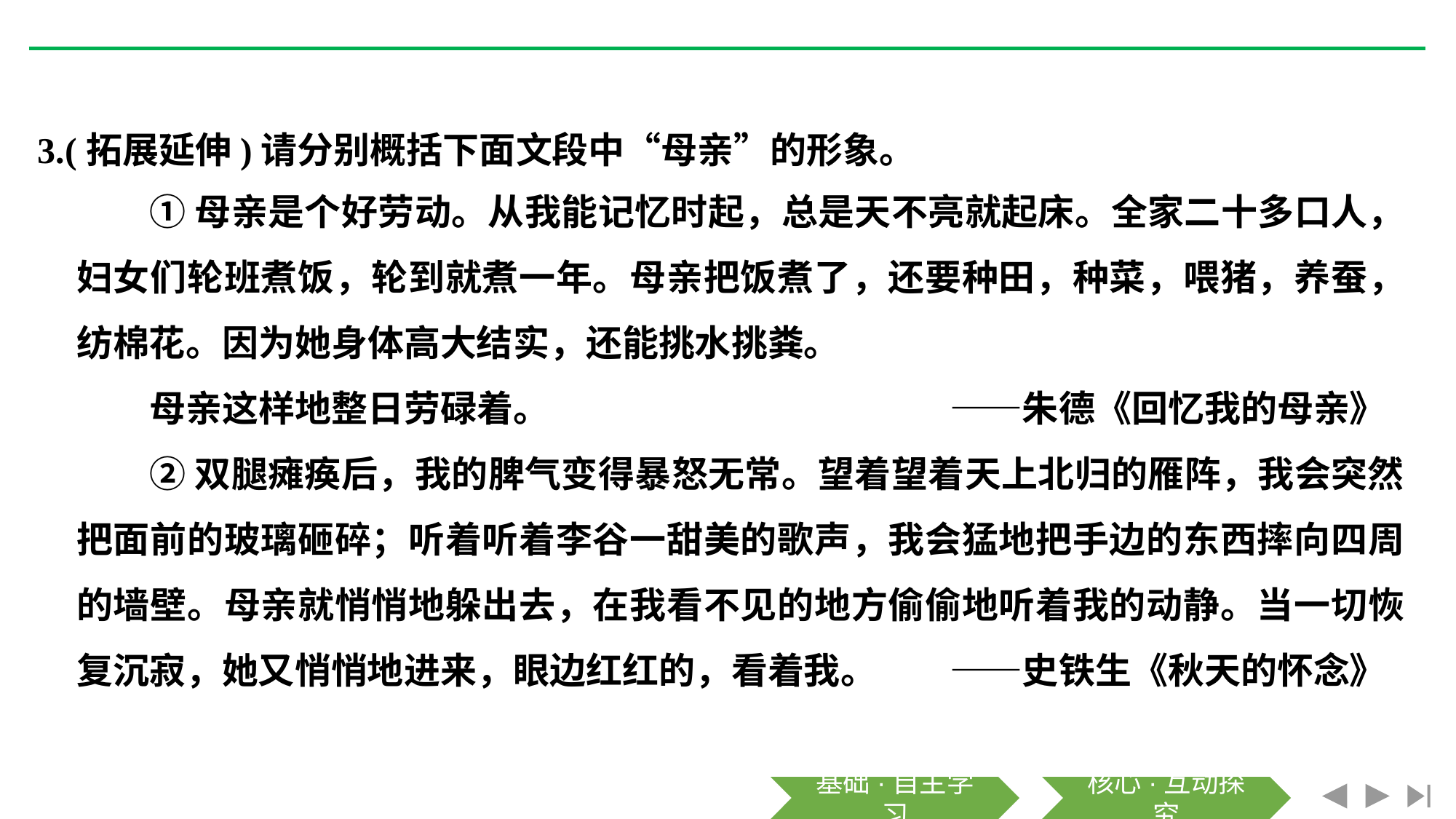

3.(拓展延伸)请分别概括下面文段中“母亲”的形象。
①母亲是个好劳动。从我能记忆时起，总是天不亮就起床。全家二十多口人，妇女们轮班煮饭，轮到就煮一年。母亲把饭煮了，还要种田，种菜，喂猪，养蚕，纺棉花。因为她身体高大结实，还能挑水挑粪。
母亲这样地整日劳碌着。				——朱德《回忆我的母亲》
②双腿瘫痪后，我的脾气变得暴怒无常。望着望着天上北归的雁阵，我会突然把面前的玻璃砸碎；听着听着李谷一甜美的歌声，我会猛地把手边的东西摔向四周的墙壁。母亲就悄悄地躲出去，在我看不见的地方偷偷地听着我的动静。当一切恢复沉寂，她又悄悄地进来，眼边红红的，看着我。	——史铁生《秋天的怀念》